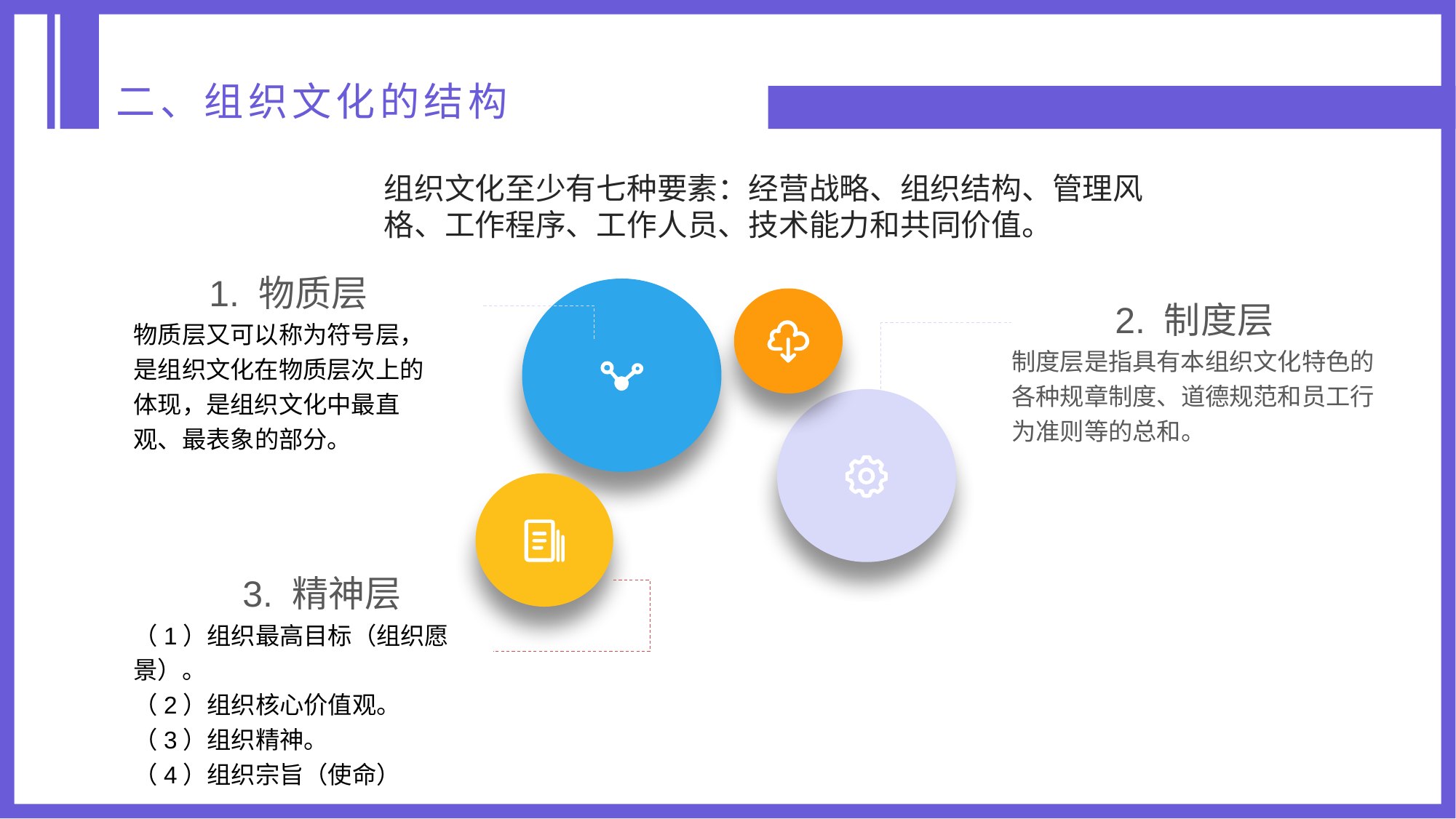

二、组织文化的结构
组织文化至少有七种要素：经营战略、组织结构、管理风格、工作程序、工作人员、技术能力和共同价值。
1. 物质层
物质层又可以称为符号层，是组织文化在物质层次上的体现，是组织文化中最直观、最表象的部分。

2. 制度层
制度层是指具有本组织文化特色的各种规章制度、道德规范和员工行为准则等的总和。

3. 精神层
（1）组织最高目标（组织愿景）。
（2）组织核心价值观。
（3）组织精神。
（4）组织宗旨（使命）